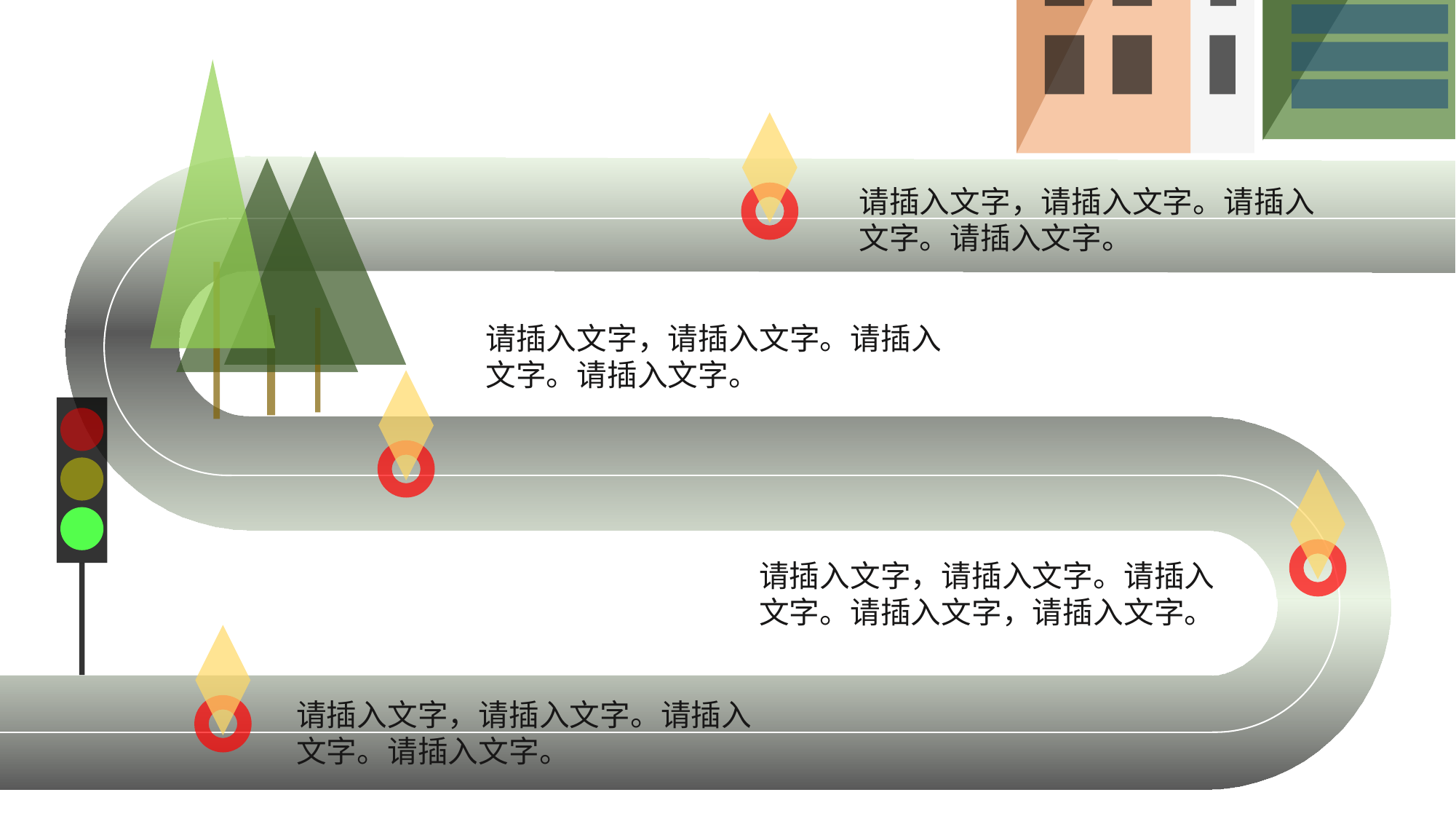

请插入文字，请插入文字。请插入文字。请插入文字。

请插入文字，请插入文字。请插入文字。请插入文字。

请插入文字，请插入文字。请插入文字。请插入文字，请插入文字。

请插入文字，请插入文字。请插入文字。请插入文字。